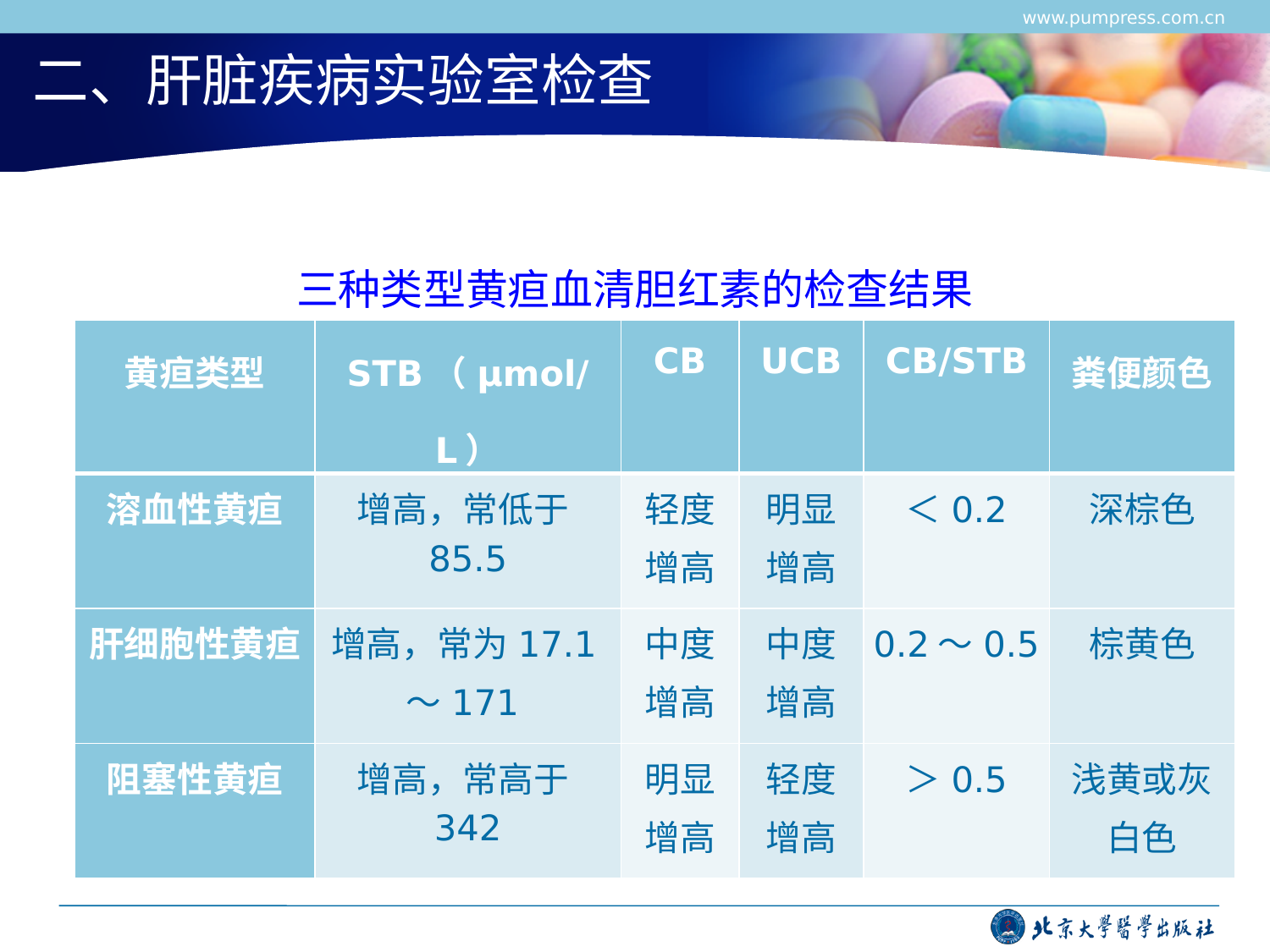

www.pumpress.com.cn
# 二、肝脏疾病实验室检查
三种类型黄疸血清胆红素的检查结果
| 黄疸类型 | STB（μmol/L） | CB | UCB | CB/STB | 粪便颜色 |
| --- | --- | --- | --- | --- | --- |
| 溶血性黄疸 | 增高，常低于85.5 | 轻度增高 | 明显增高 | ＜0.2 | 深棕色 |
| 肝细胞性黄疸 | 增高，常为17.1～171 | 中度增高 | 中度增高 | 0.2～0.5 | 棕黄色 |
| 阻塞性黄疸 | 增高，常高于342 | 明显增高 | 轻度增高 | ＞0.5 | 浅黄或灰白色 |